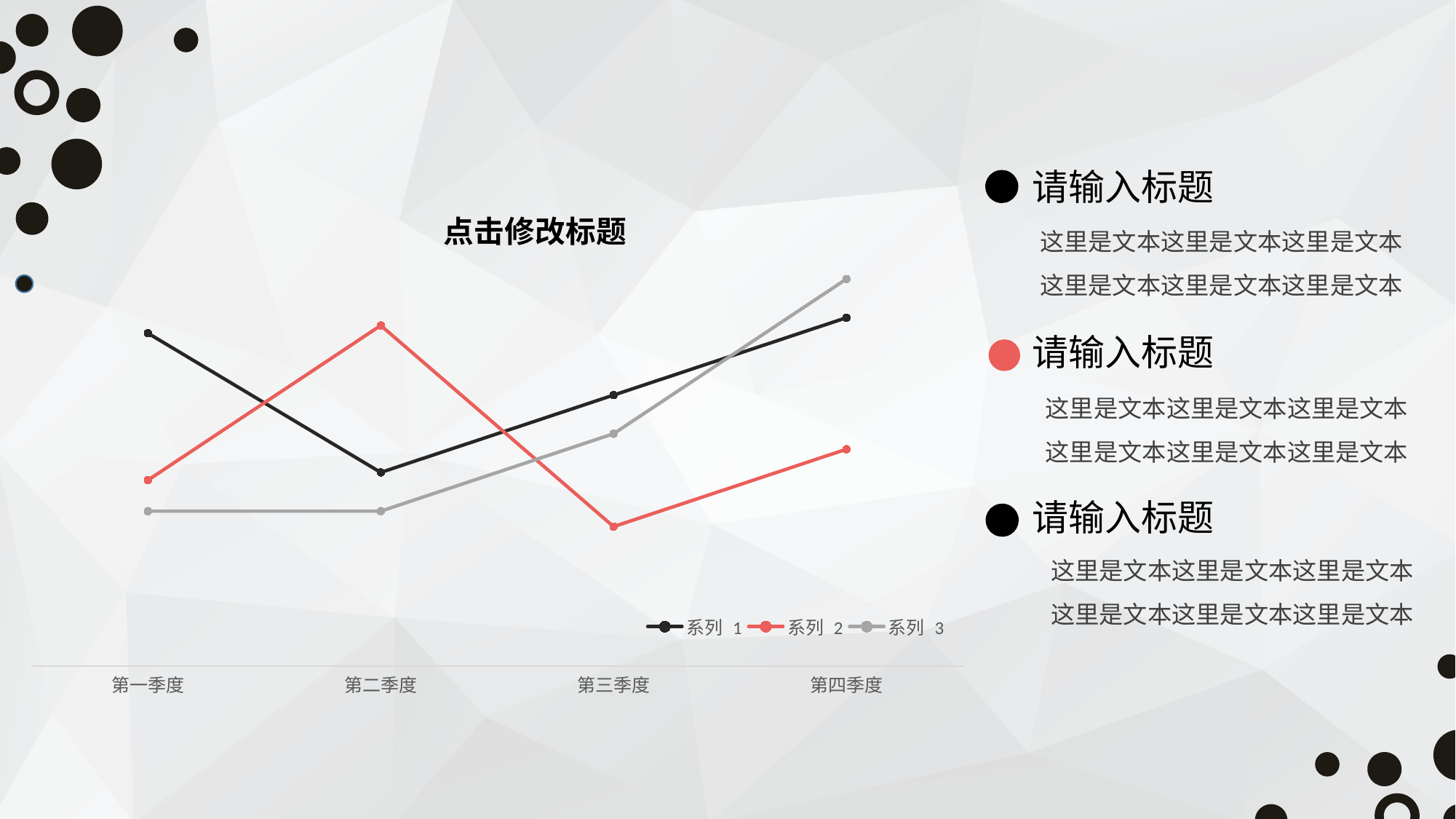

### Chart: 点击修改标题

| Category | 系列 1 | 系列 2 | 系列 3 |
|---|---|---|---|
| 第一季度 | 4.3 | 2.4 | 2.0 |
| 第二季度 | 2.5 | 4.4 | 2.0 |
| 第三季度 | 3.5 | 1.8 | 3.0 |
| 第四季度 | 4.5 | 2.8 | 5.0 |
       请输入标题

这里是文本这里是文本这里是文本这里是文本这里是文本这里是文本
       请输入标题

这里是文本这里是文本这里是文本这里是文本这里是文本这里是文本
       请输入标题

这里是文本这里是文本这里是文本这里是文本这里是文本这里是文本